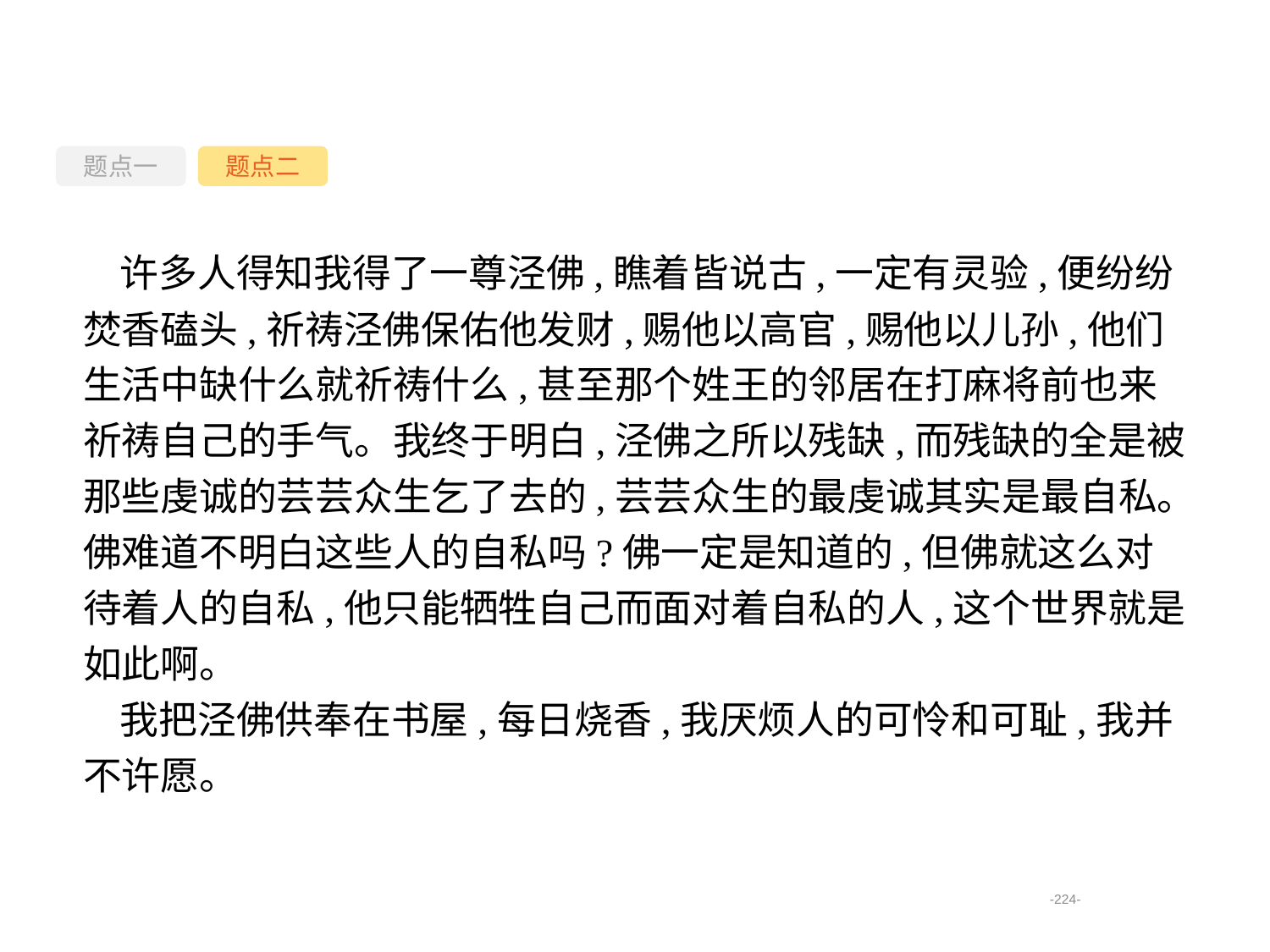

题点一
题点二
许多人得知我得了一尊泾佛,瞧着皆说古,一定有灵验,便纷纷焚香磕头,祈祷泾佛保佑他发财,赐他以高官,赐他以儿孙,他们生活中缺什么就祈祷什么,甚至那个姓王的邻居在打麻将前也来祈祷自己的手气。我终于明白,泾佛之所以残缺,而残缺的全是被那些虔诚的芸芸众生乞了去的,芸芸众生的最虔诚其实是最自私。佛难道不明白这些人的自私吗?佛一定是知道的,但佛就这么对待着人的自私,他只能牺牲自己而面对着自私的人,这个世界就是如此啊。
我把泾佛供奉在书屋,每日烧香,我厌烦人的可怜和可耻,我并不许愿。
-224-